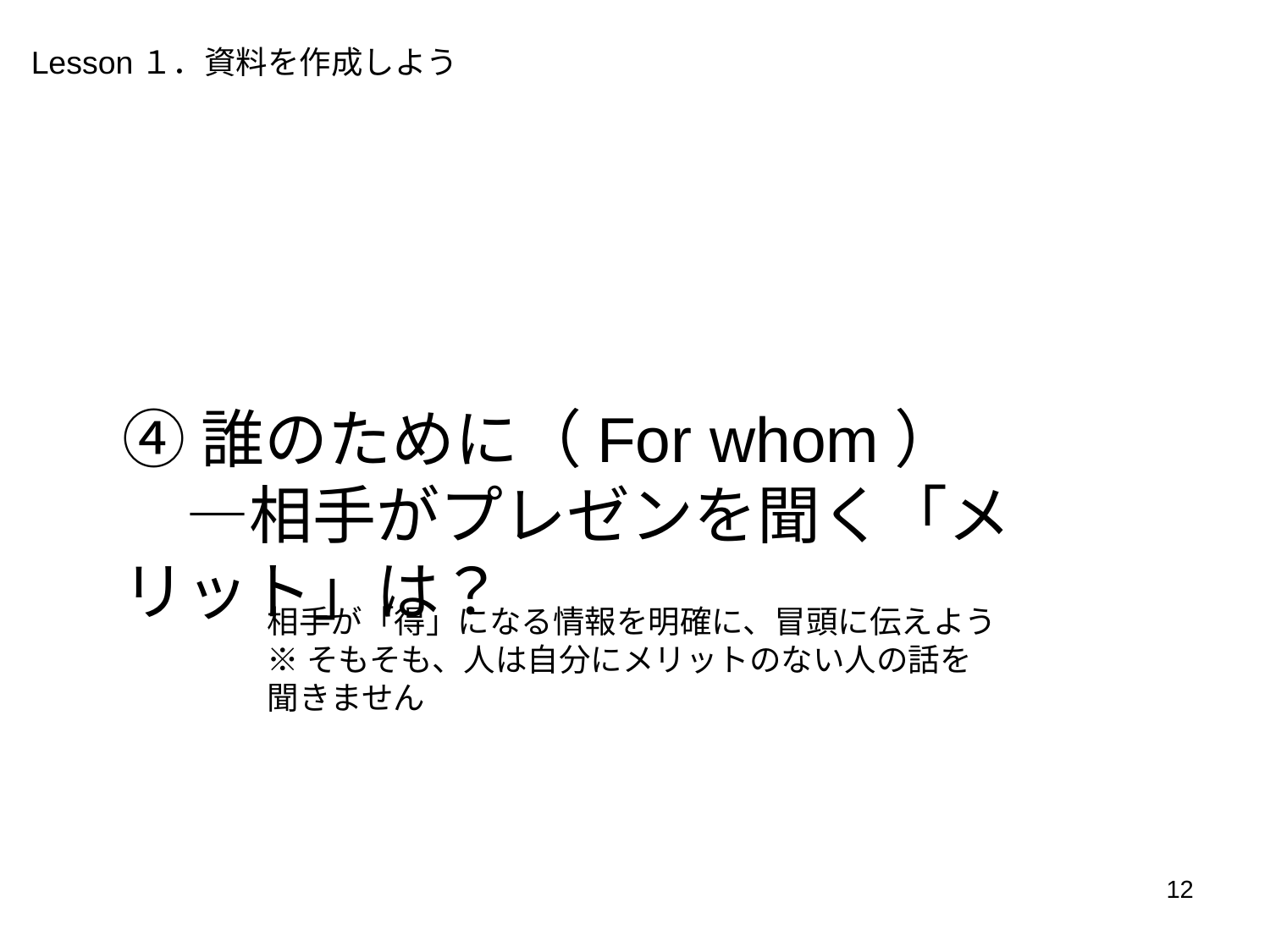

Lesson１．資料を作成しよう
④誰のために（For whom）
　―相手がプレゼンを聞く「メリット」は？
相手が「得」になる情報を明確に、冒頭に伝えよう
※そもそも、人は自分にメリットのない人の話を聞きません
12